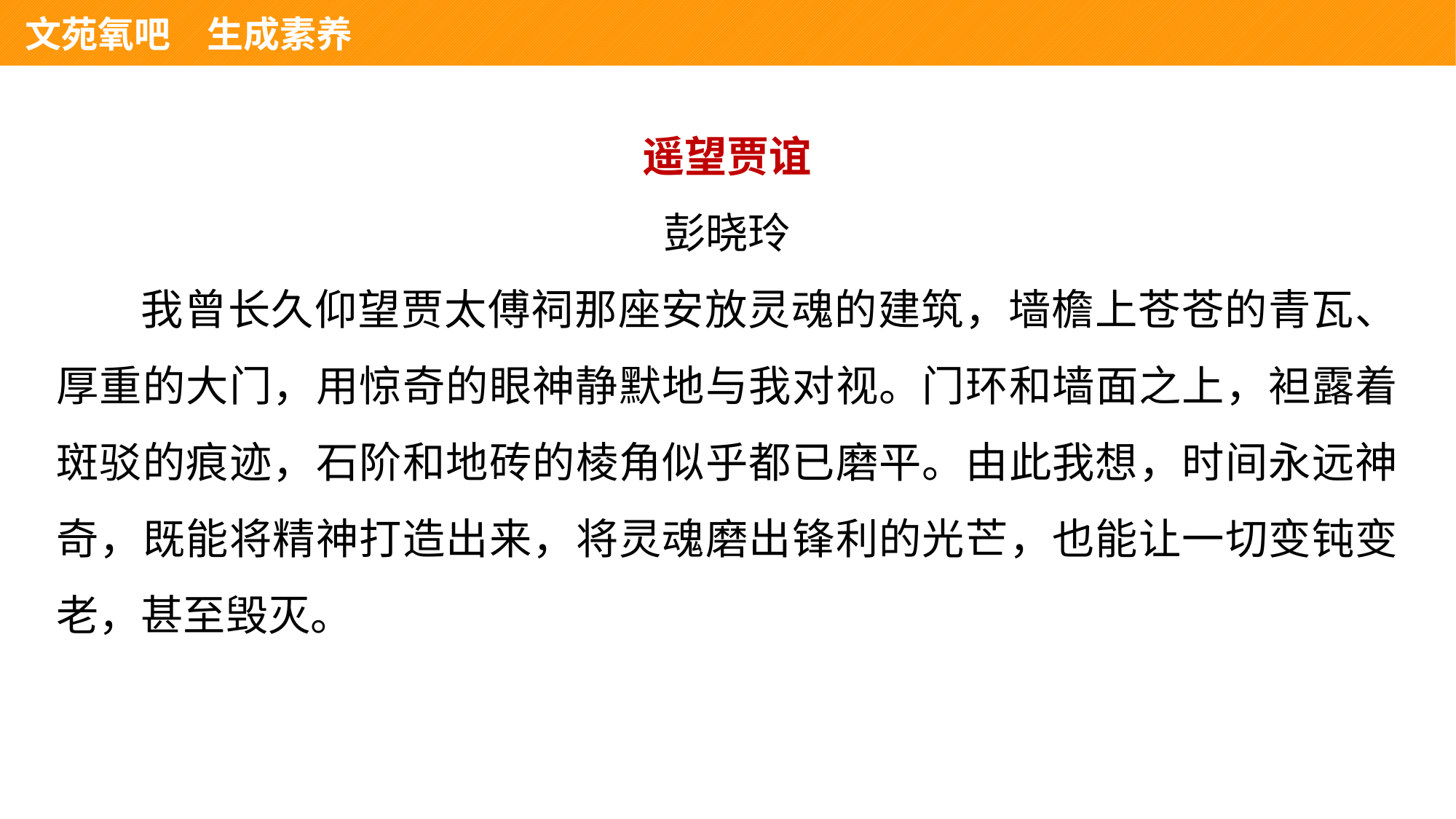

文苑氧吧　生成素养
遥望贾谊
彭晓玲
我曾长久仰望贾太傅祠那座安放灵魂的建筑，墙檐上苍苍的青瓦、厚重的大门，用惊奇的眼神静默地与我对视。门环和墙面之上，袒露着斑驳的痕迹，石阶和地砖的棱角似乎都已磨平。由此我想，时间永远神奇，既能将精神打造出来，将灵魂磨出锋利的光芒，也能让一切变钝变老，甚至毁灭。